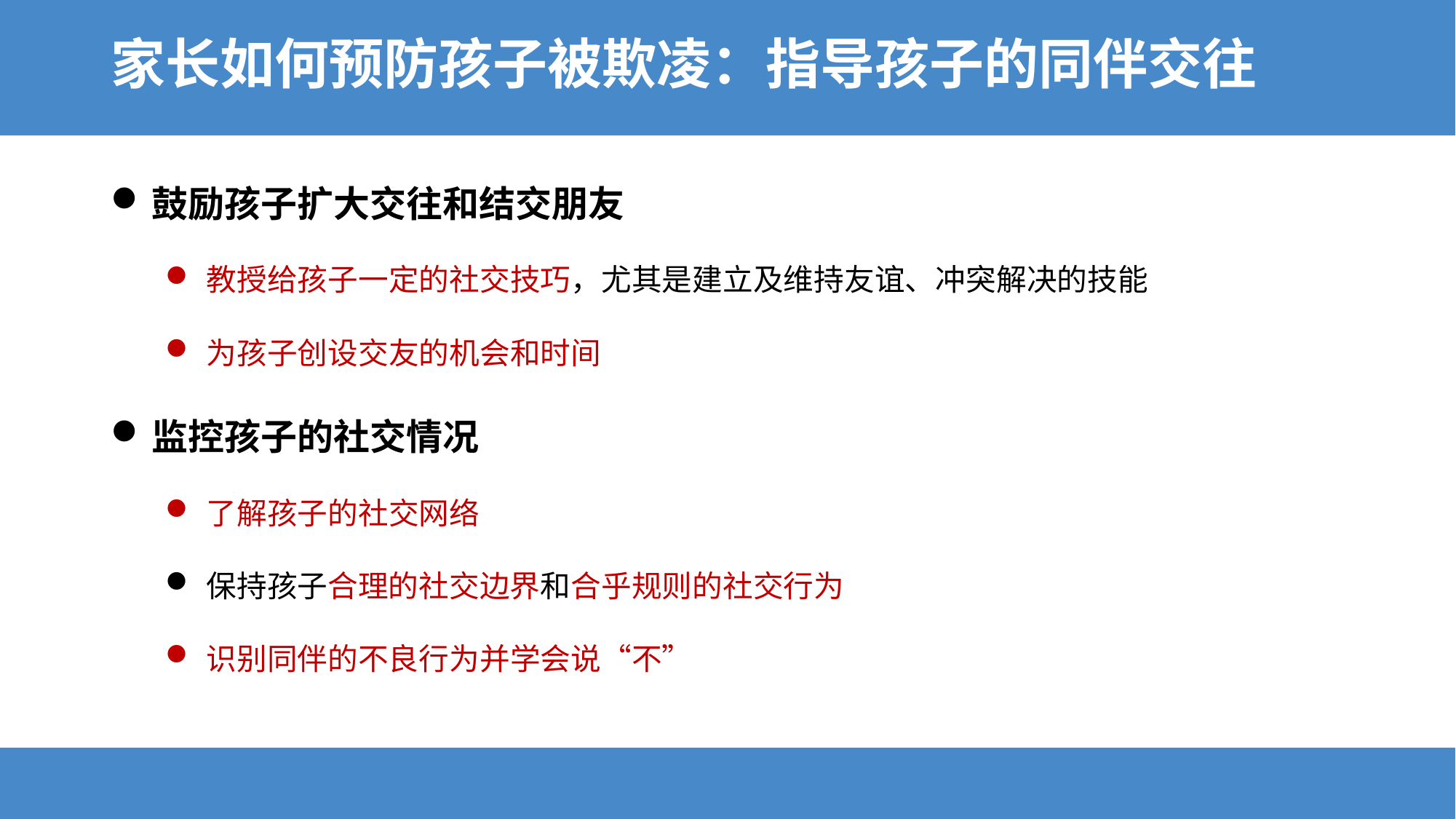

# 家长如何预防孩子被欺凌：指导孩子的同伴交往
鼓励孩子扩大交往和结交朋友
教授给孩子一定的社交技巧，尤其是建立及维持友谊、冲突解决的技能
为孩子创设交友的机会和时间
监控孩子的社交情况
了解孩子的社交网络
保持孩子合理的社交边界和合乎规则的社交行为
识别同伴的不良行为并学会说“不”